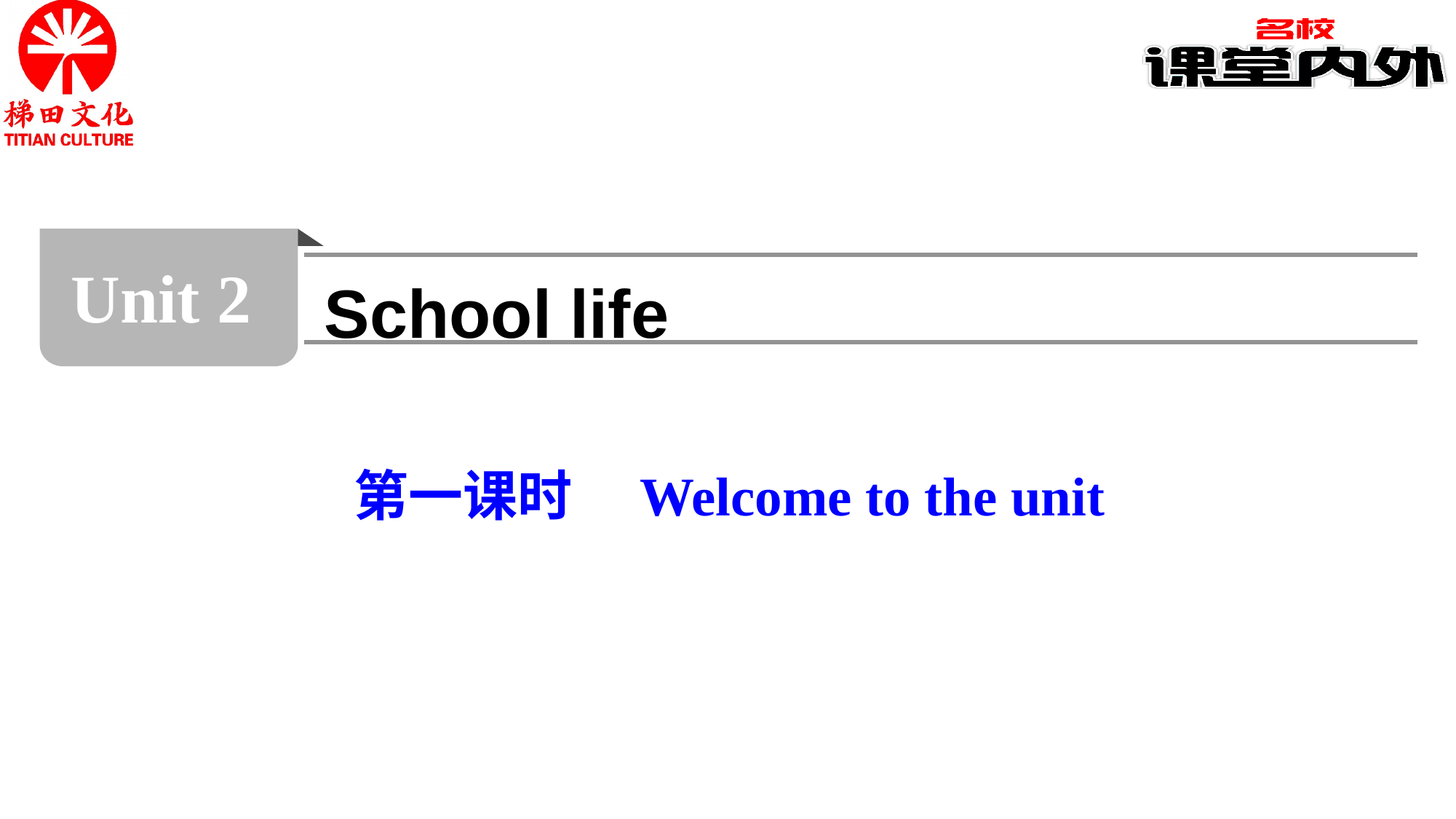

Unit 2
School life
第一课时　Welcome to the unit